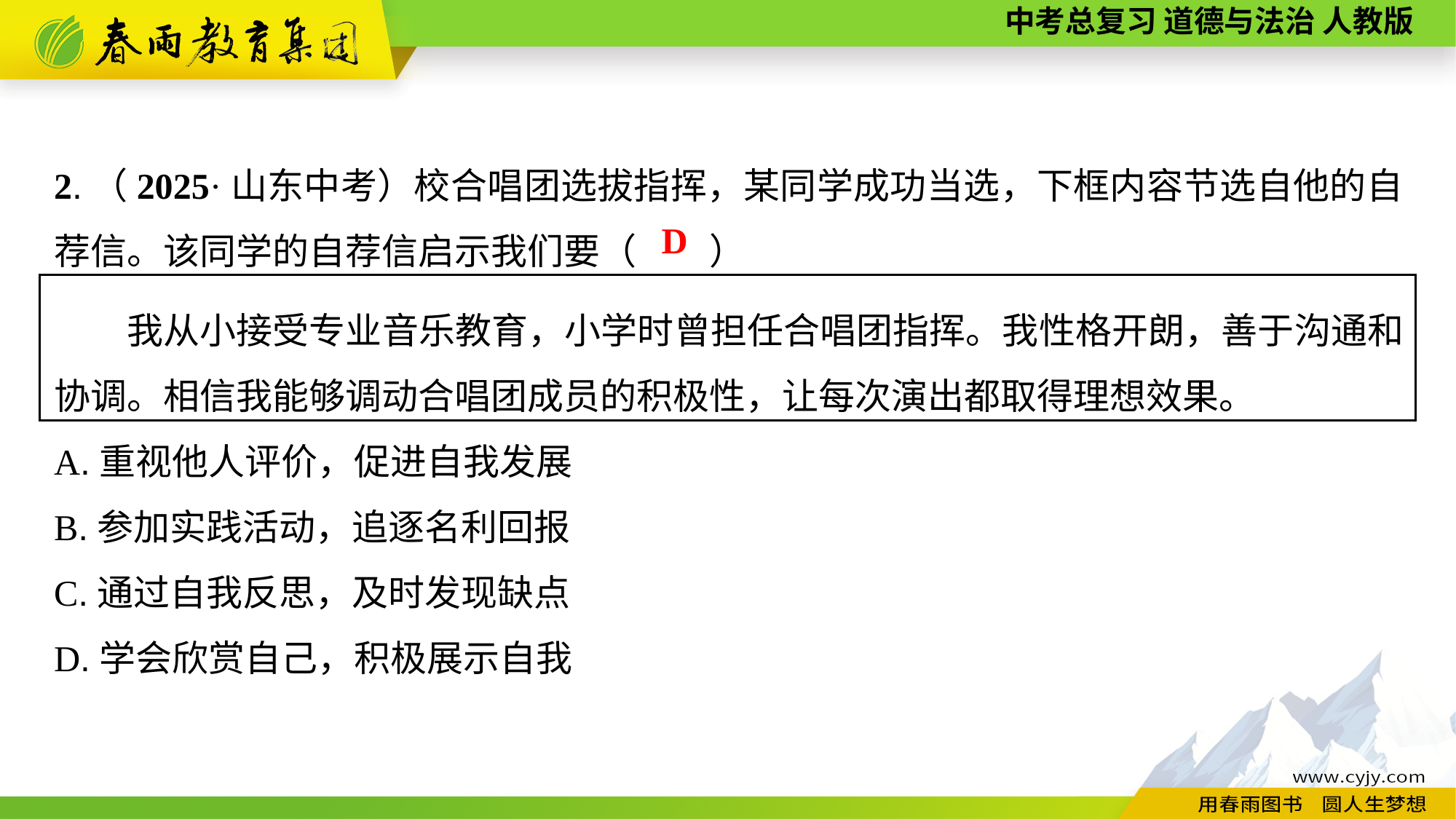

2.（2025·山东中考）校合唱团选拔指挥，某同学成功当选，下框内容节选自他的自荐信。该同学的自荐信启示我们要（　　）

　　我从小接受专业音乐教育，小学时曾担任合唱团指挥。我性格开朗，善于沟通和协调。相信我能够调动合唱团成员的积极性，让每次演出都取得理想效果。
A.重视他人评价，促进自我发展
B.参加实践活动，追逐名利回报
C.通过自我反思，及时发现缺点
D.学会欣赏自己，积极展示自我
D